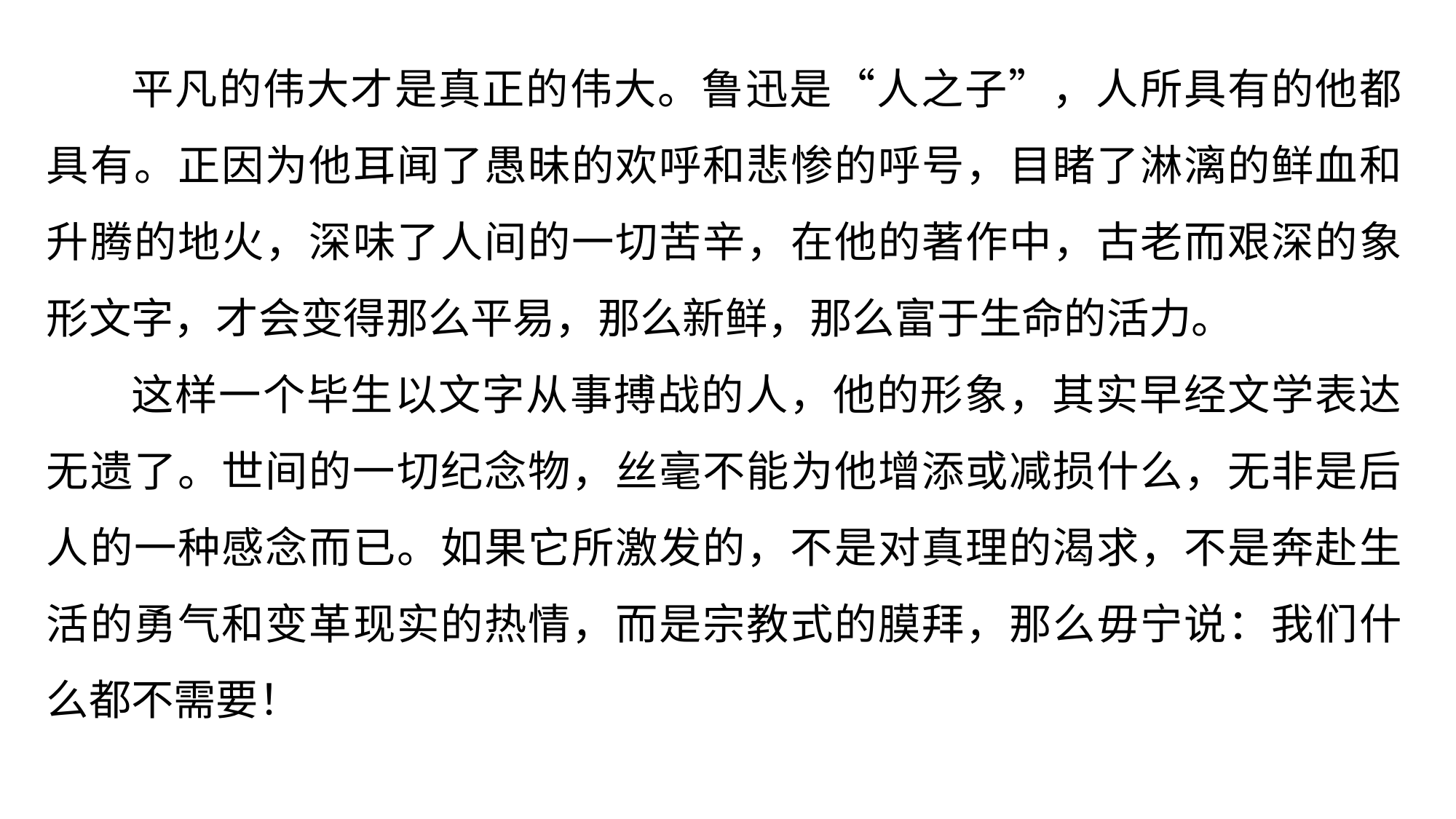

平凡的伟大才是真正的伟大。鲁迅是“人之子”，人所具有的他都具有。正因为他耳闻了愚昧的欢呼和悲惨的呼号，目睹了淋漓的鲜血和升腾的地火，深味了人间的一切苦辛，在他的著作中，古老而艰深的象形文字，才会变得那么平易，那么新鲜，那么富于生命的活力。
这样一个毕生以文字从事搏战的人，他的形象，其实早经文学表达无遗了。世间的一切纪念物，丝毫不能为他增添或减损什么，无非是后人的一种感念而已。如果它所激发的，不是对真理的渴求，不是奔赴生活的勇气和变革现实的热情，而是宗教式的膜拜，那么毋宁说：我们什么都不需要！